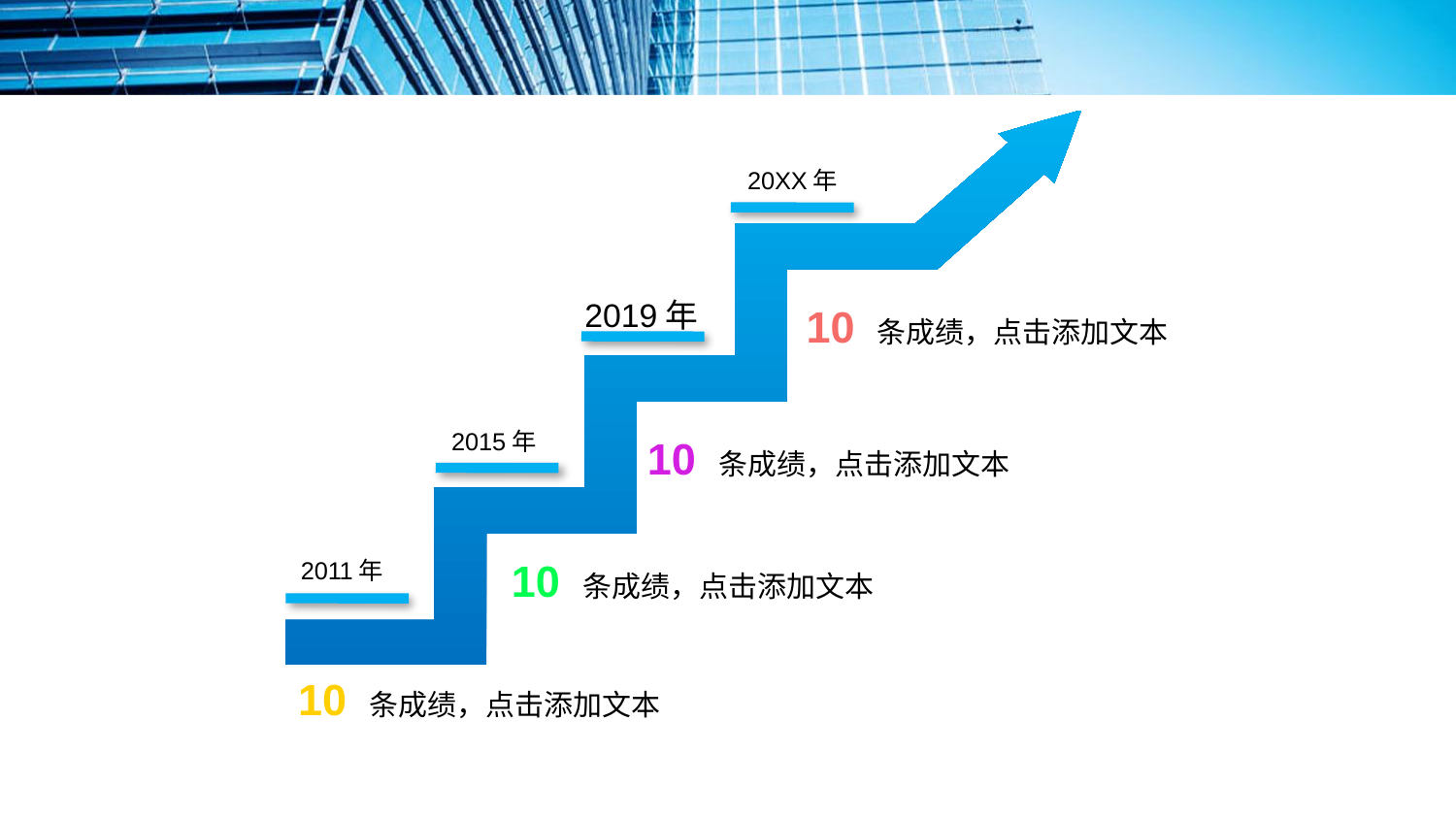

#

20XX年
2019年
10 条成绩，点击添加文本
2015年
10 条成绩，点击添加文本
10 条成绩，点击添加文本
2011年
10 条成绩，点击添加文本